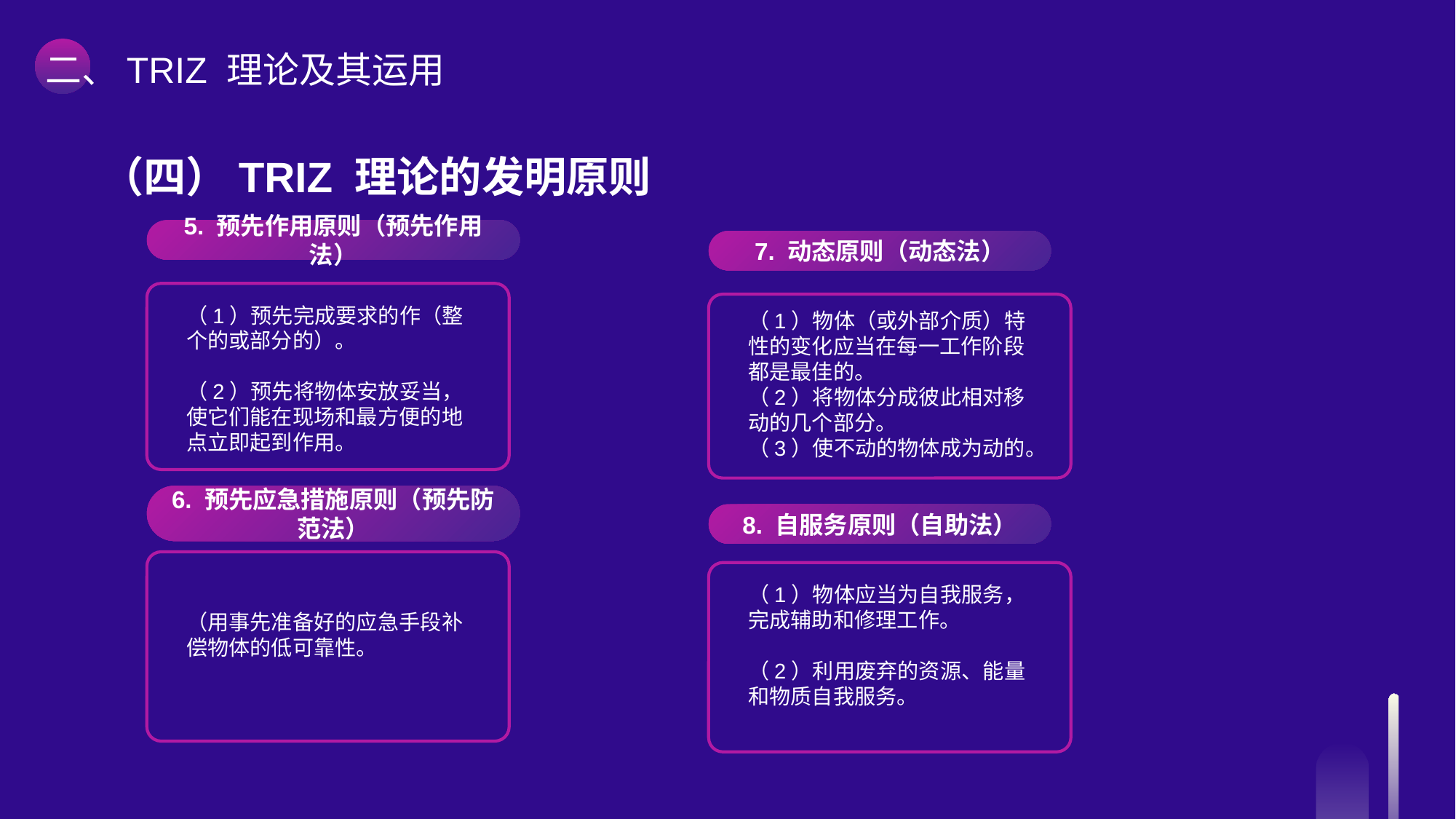

二、TRIZ 理论及其运用
（四）TRIZ 理论的发明原则
5. 预先作用原则（预先作用法）

（1）预先完成要求的作（整个的或部分的）。

（2）预先将物体安放妥当，使它们能在现场和最方便的地点立即起到作用。
6. 预先应急措施原则（预先防范法）

（用事先准备好的应急手段补偿物体的低可靠性。

7. 动态原则（动态法）

（1）物体（或外部介质）特性的变化应当在每一工作阶段都是最佳的。
（2）将物体分成彼此相对移动的几个部分。
（3）使不动的物体成为动的。
8. 自服务原则（自助法）

（1）物体应当为自我服务，完成辅助和修理工作。

（2）利用废弃的资源、能量和物质自我服务。